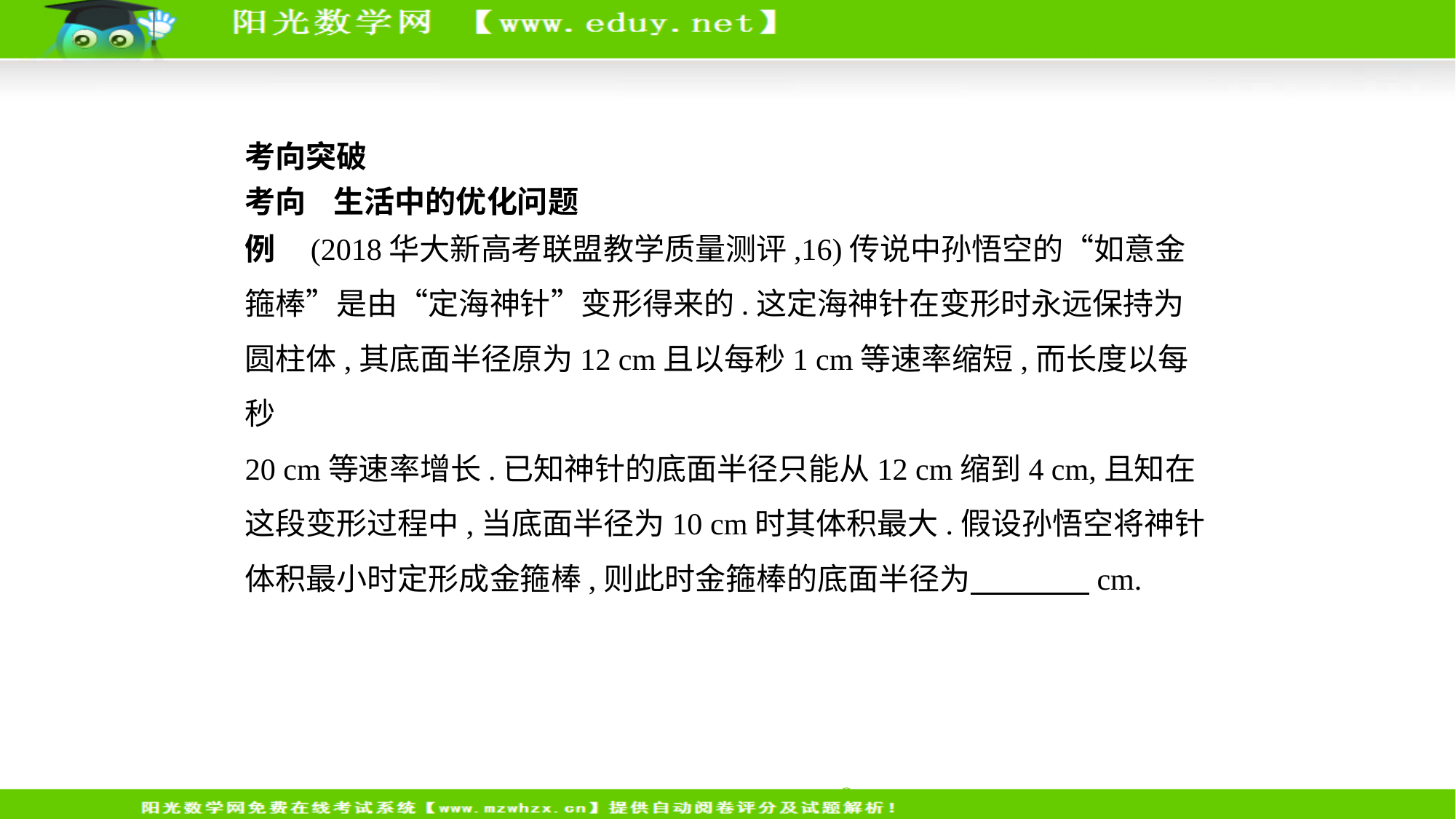

考向突破
考向    生活中的优化问题
例    (2018华大新高考联盟教学质量测评,16)传说中孙悟空的“如意金
箍棒”是由“定海神针”变形得来的.这定海神针在变形时永远保持为
圆柱体,其底面半径原为12 cm且以每秒1 cm等速率缩短,而长度以每秒
20 cm等速率增长.已知神针的底面半径只能从12 cm缩到4 cm,且知在
这段变形过程中,当底面半径为10 cm时其体积最大.假设孙悟空将神针
体积最小时定形成金箍棒,则此时金箍棒的底面半径为　　　    cm.